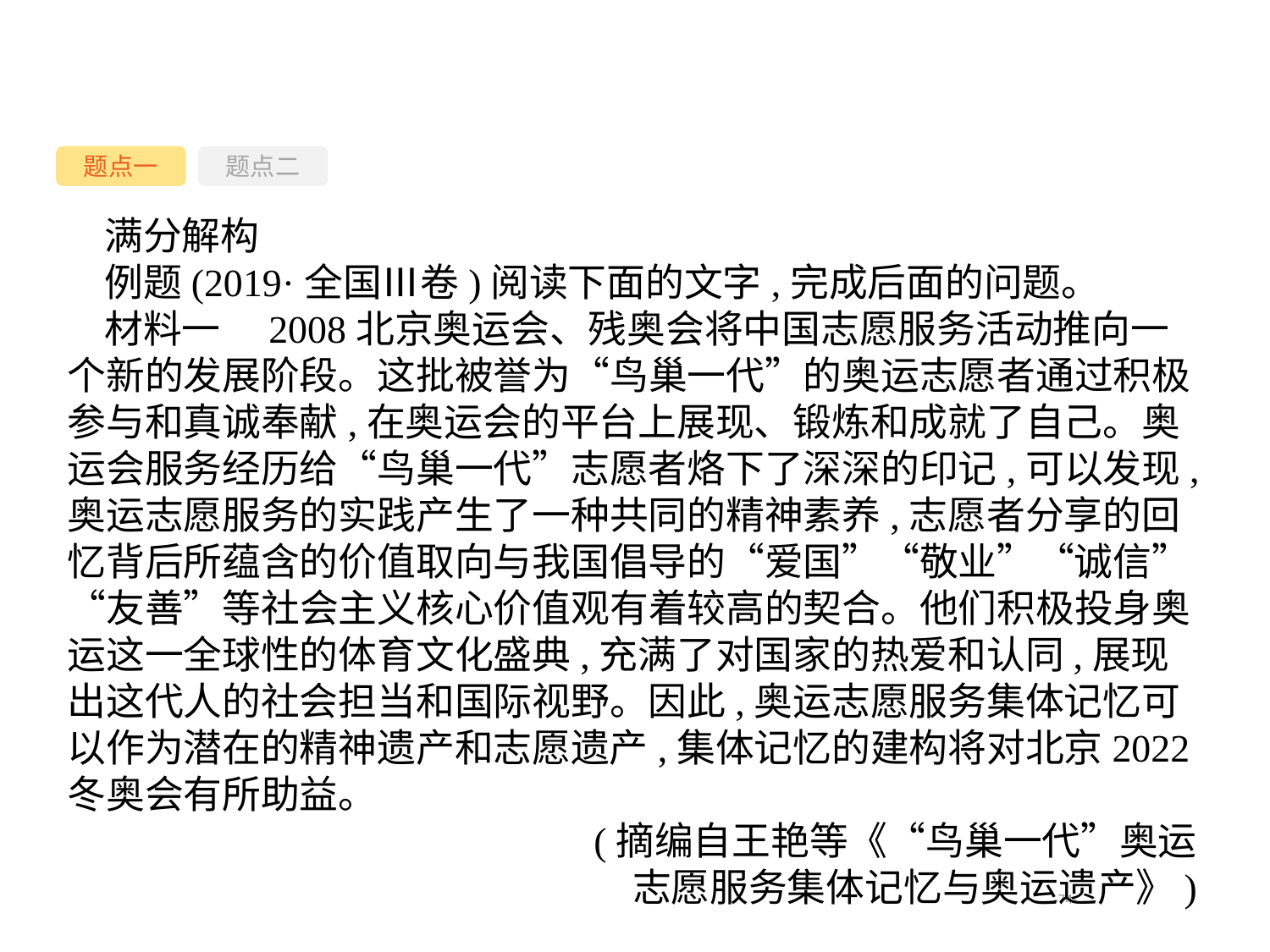

题点一
题点二
满分解构
例题(2019·全国Ⅲ卷)阅读下面的文字,完成后面的问题。
材料一　2008北京奥运会、残奥会将中国志愿服务活动推向一个新的发展阶段。这批被誉为“鸟巢一代”的奥运志愿者通过积极参与和真诚奉献,在奥运会的平台上展现、锻炼和成就了自己。奥运会服务经历给“鸟巢一代”志愿者烙下了深深的印记,可以发现,奥运志愿服务的实践产生了一种共同的精神素养,志愿者分享的回忆背后所蕴含的价值取向与我国倡导的“爱国”“敬业”“诚信”“友善”等社会主义核心价值观有着较高的契合。他们积极投身奥运这一全球性的体育文化盛典,充满了对国家的热爱和认同,展现出这代人的社会担当和国际视野。因此,奥运志愿服务集体记忆可以作为潜在的精神遗产和志愿遗产,集体记忆的建构将对北京2022冬奥会有所助益。
(摘编自王艳等《“鸟巢一代”奥运
志愿服务集体记忆与奥运遗产》)
-74-